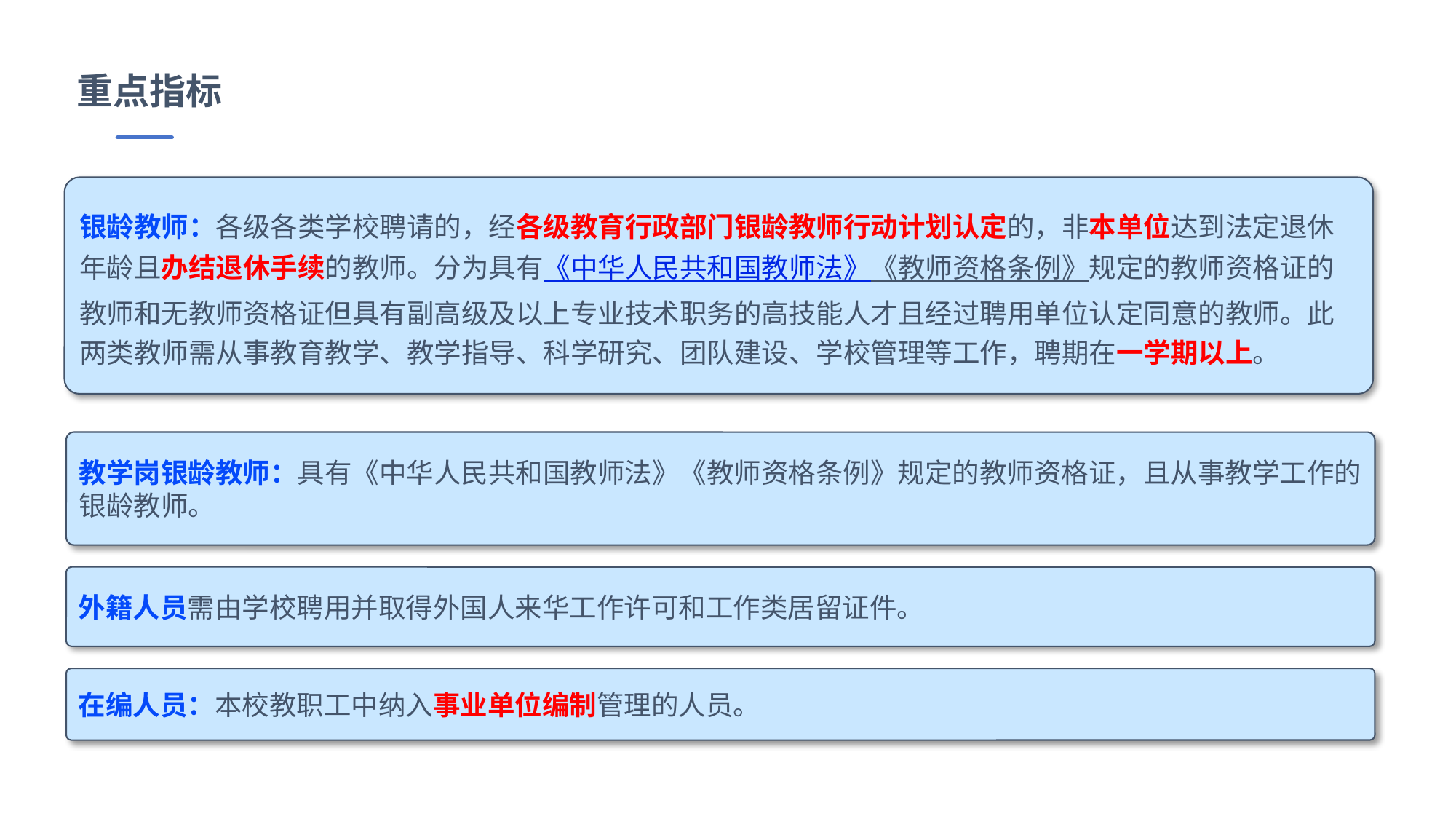

重点指标
银龄教师：各级各类学校聘请的，经各级教育行政部门银龄教师行动计划认定的，非本单位达到法定退休年龄且办结退休手续的教师。分为具有《中华人民共和国教师法》《教师资格条例》规定的教师资格证的教师和无教师资格证但具有副高级及以上专业技术职务的高技能人才且经过聘用单位认定同意的教师。此两类教师需从事教育教学、教学指导、科学研究、团队建设、学校管理等工作，聘期在一学期以上。
教学岗银龄教师：具有《中华人民共和国教师法》《教师资格条例》规定的教师资格证，且从事教学工作的银龄教师。
外籍人员需由学校聘用并取得外国人来华工作许可和工作类居留证件。
在编人员：本校教职工中纳入事业单位编制管理的人员。